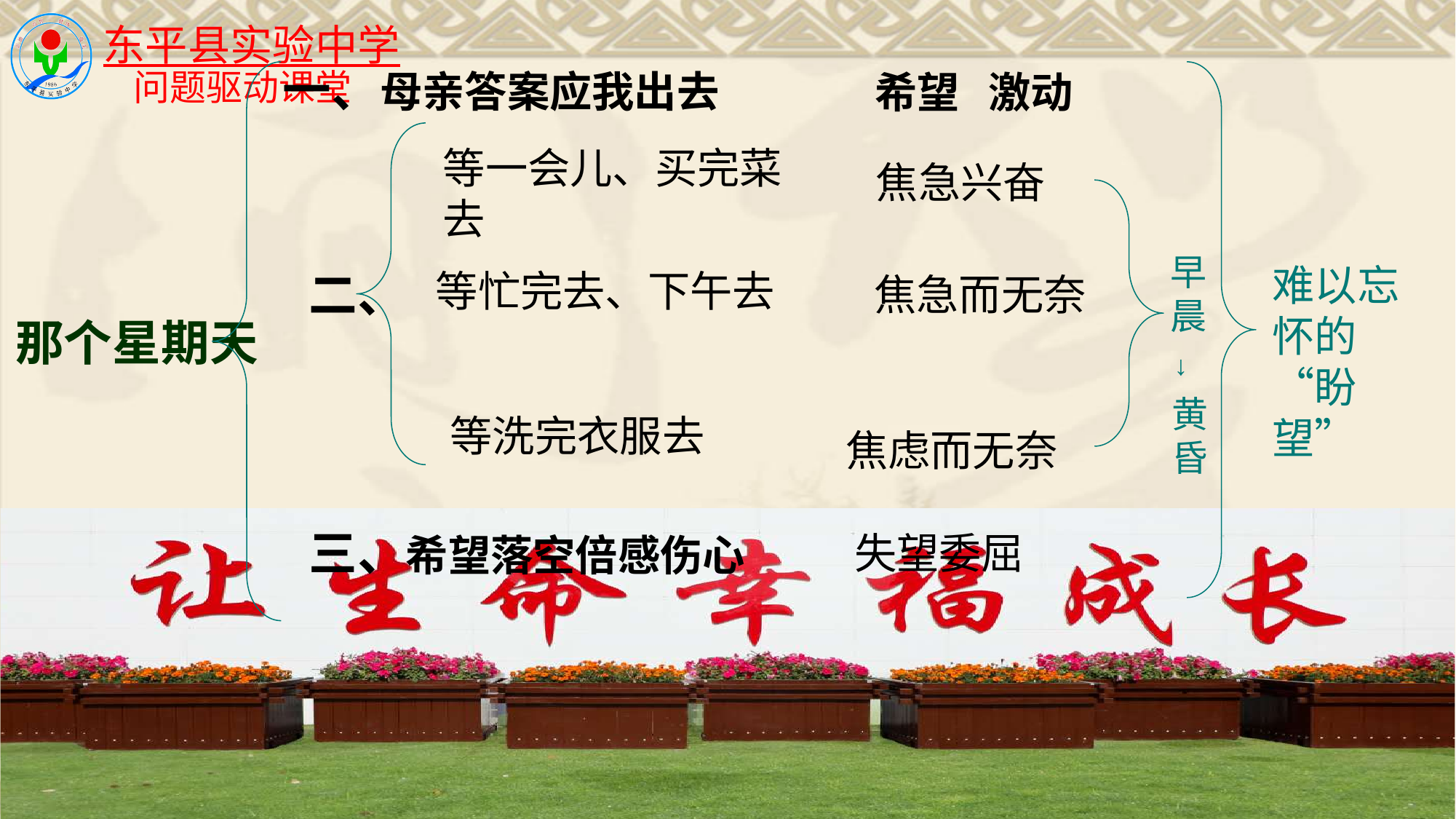

一、母亲答案应我出去
希望   激动

等一会儿、买完菜去
焦急兴奋

早晨
难以忘怀的“盼望”
二、
等忙完去、下午去
焦急而无奈
  那个星期天
↓
黄昏
等洗完衣服去
焦虑而无奈
三、希望落空倍感伤心
失望委屈